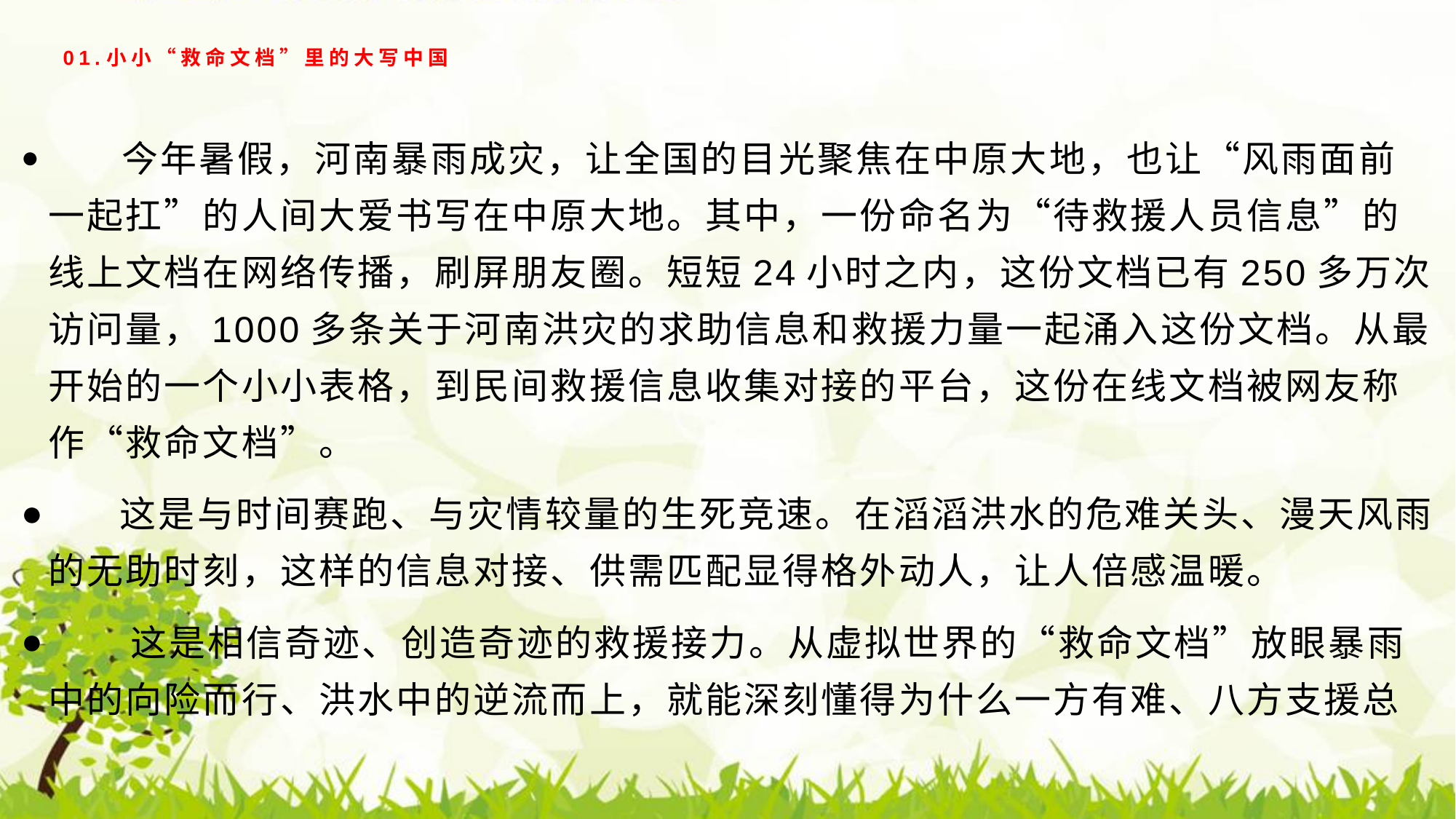

# 01.小小“救命文档”里的大写中国
       今年暑假，河南暴雨成灾，让全国的目光聚焦在中原大地，也让“风雨面前一起扛”的人间大爱书写在中原大地。其中，一份命名为“待救援人员信息”的线上文档在网络传播，刷屏朋友圈。短短24小时之内，这份文档已有250多万次访问量，1000多条关于河南洪灾的求助信息和救援力量一起涌入这份文档。从最开始的一个小小表格，到民间救援信息收集对接的平台，这份在线文档被网友称作“救命文档”。
      这是与时间赛跑、与灾情较量的生死竞速。在滔滔洪水的危难关头、漫天风雨的无助时刻，这样的信息对接、供需匹配显得格外动人，让人倍感温暖。
       这是相信奇迹、创造奇迹的救援接力。从虚拟世界的“救命文档”放眼暴雨中的向险而行、洪水中的逆流而上，就能深刻懂得为什么一方有难、八方支援总